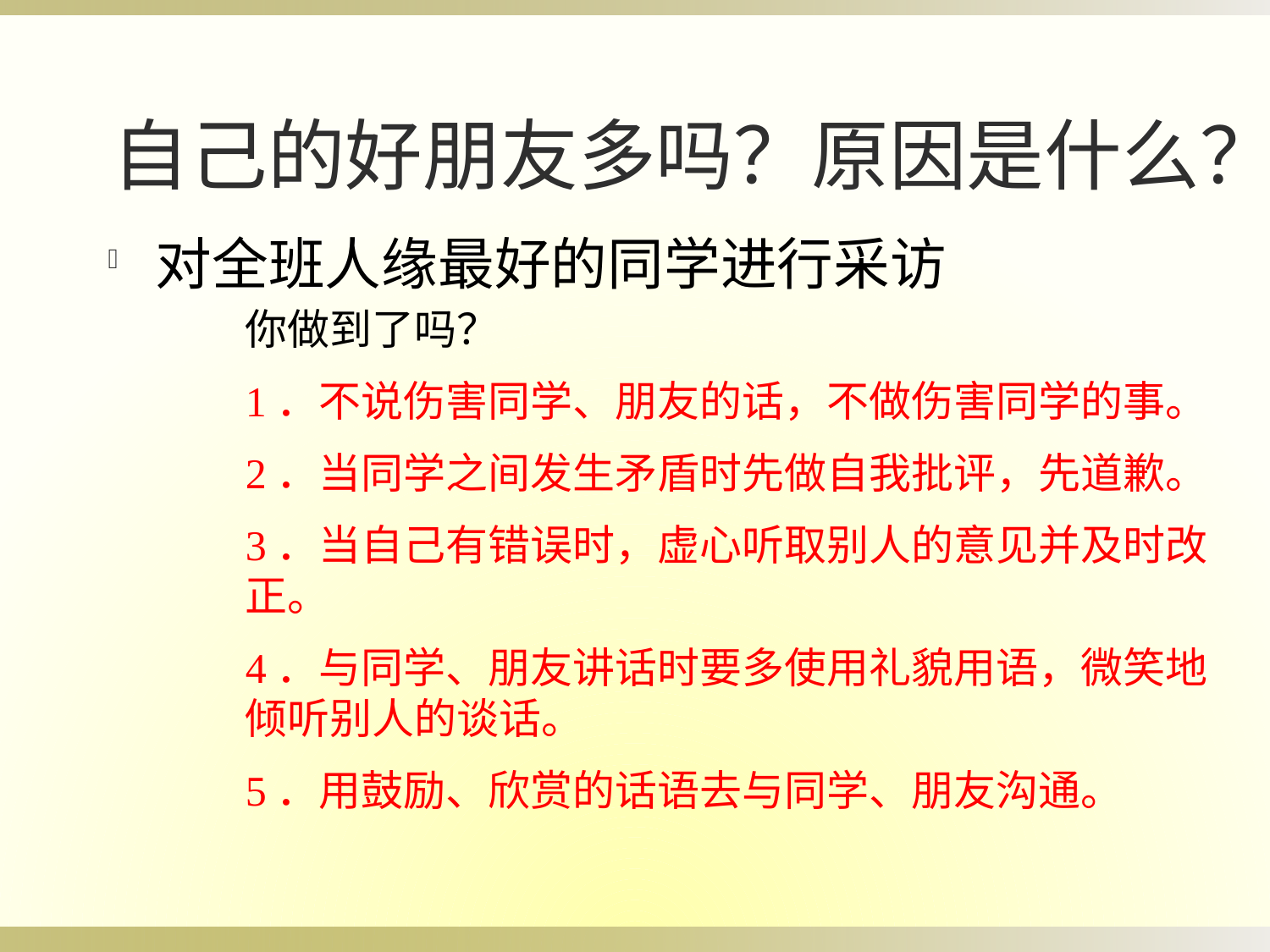

自己的好朋友多吗？原因是什么？
对全班人缘最好的同学进行采访
你做到了吗？
1．不说伤害同学、朋友的话，不做伤害同学的事。
2．当同学之间发生矛盾时先做自我批评，先道歉。
3．当自己有错误时，虚心听取别人的意见并及时改正。
4．与同学、朋友讲话时要多使用礼貌用语，微笑地倾听别人的谈话。
5．用鼓励、欣赏的话语去与同学、朋友沟通。